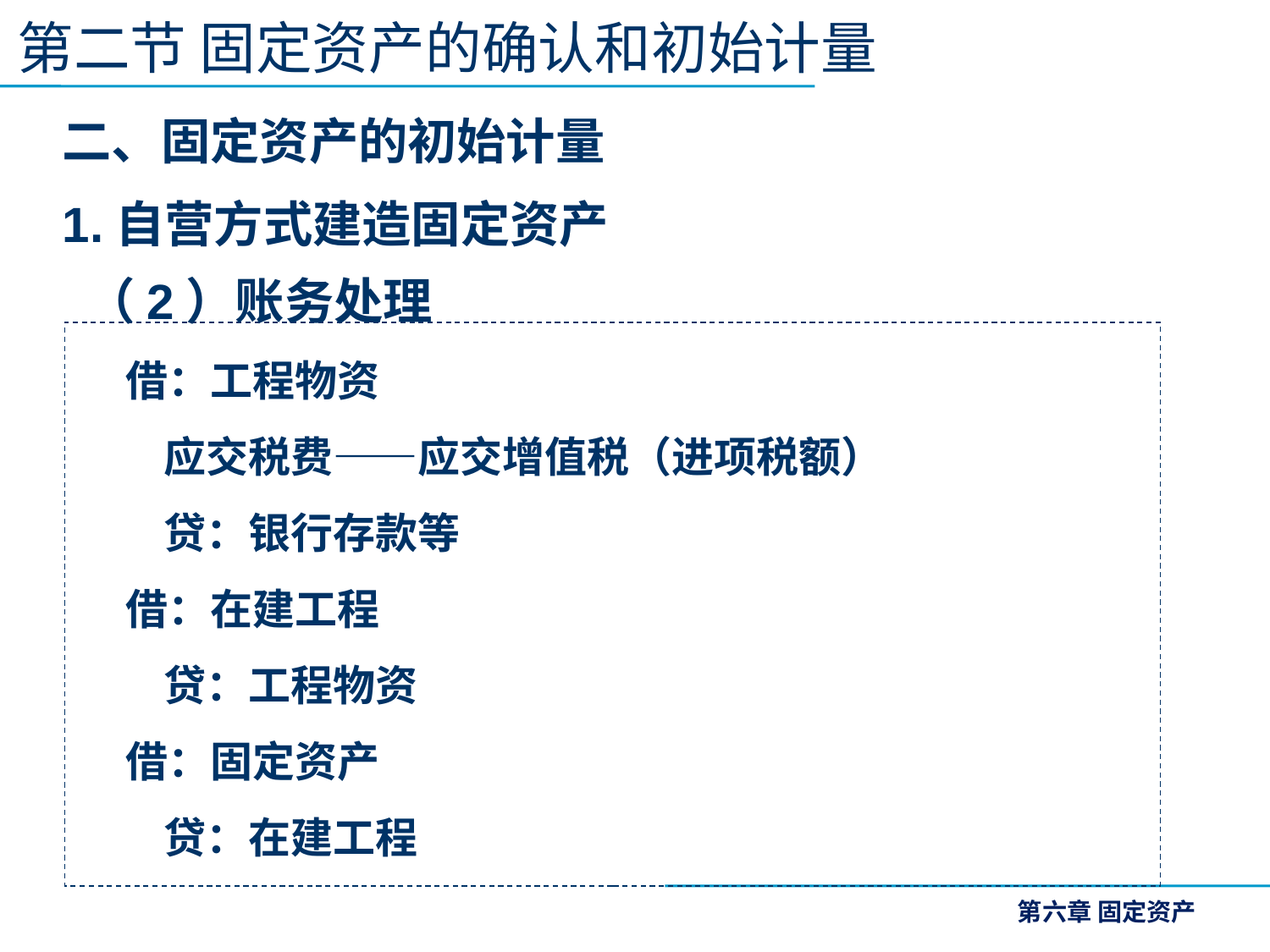

第二节 固定资产的确认和初始计量
二、固定资产的初始计量
1.自营方式建造固定资产
 （2）账务处理
    借：工程物资
        应交税费——应交增值税（进项税额）
        贷：银行存款等
    借：在建工程
        贷：工程物资
    借：固定资产
        贷：在建工程